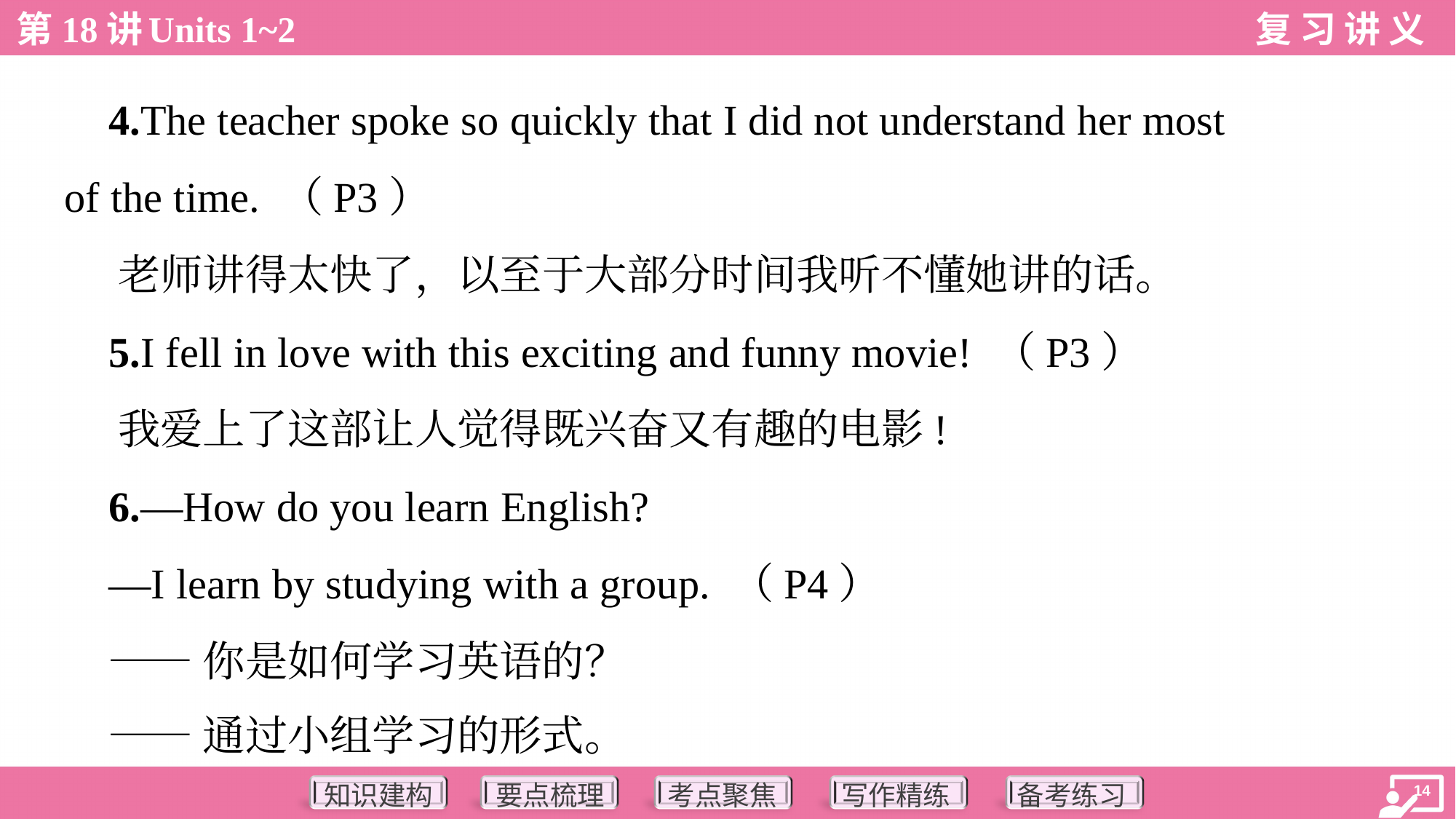

4.The teacher spoke so quickly that I did not understand her most
of the time. （P3）
    老师讲得太快了，以至于大部分时间我听不懂她讲的话。
    5.I fell in love with this exciting and funny movie! （P3）
    我爱上了这部让人觉得既兴奋又有趣的电影!
    6.—How do you learn English?
    —I learn by studying with a group. （P4）
    ——你是如何学习英语的？
    ——通过小组学习的形式。